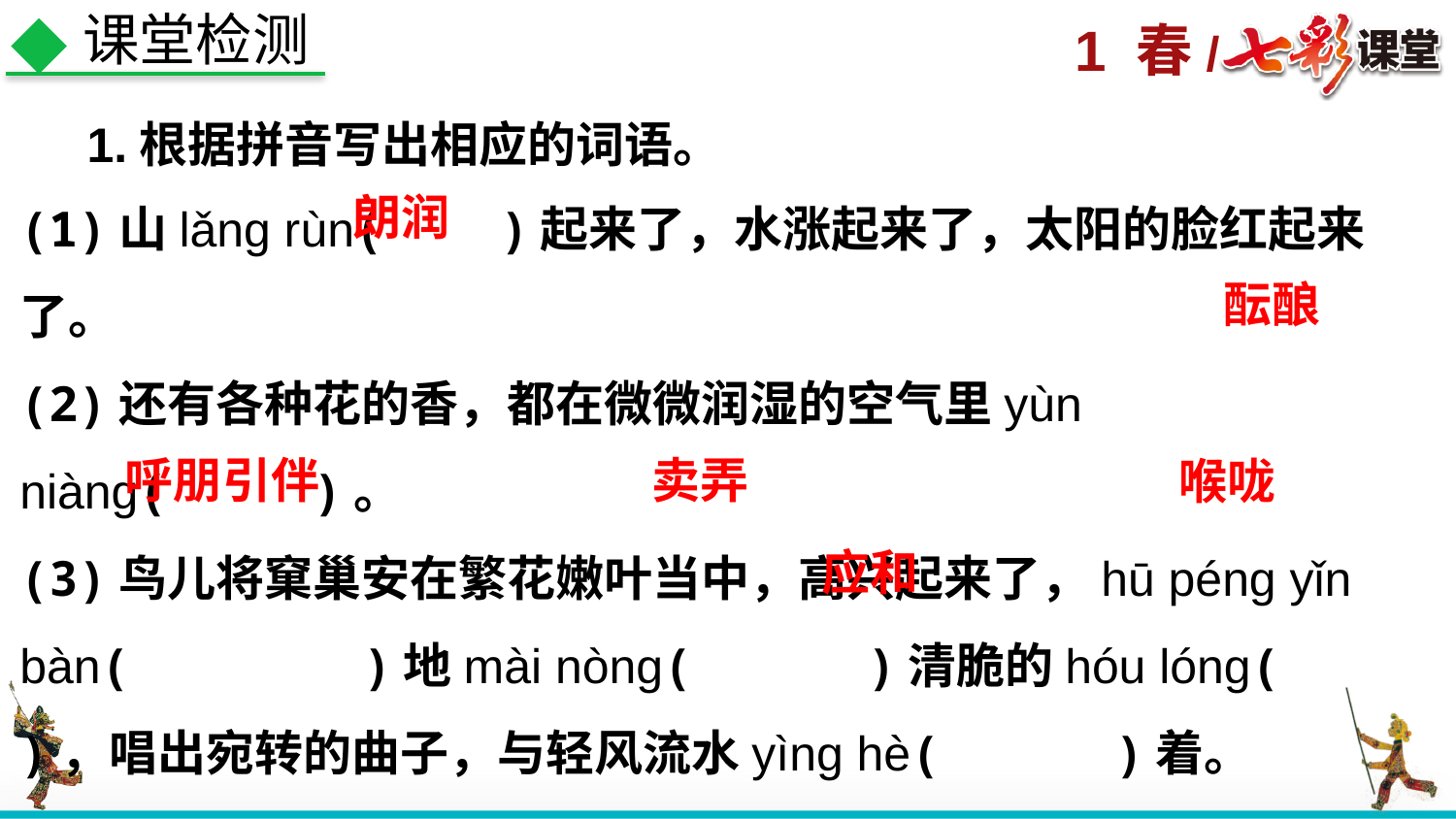

课堂检测

1.根据拼音写出相应的词语。
(1)山lǎng rùn(    )起来了，水涨起来了，太阳的脸红起来了。
(2)还有各种花的香，都在微微润湿的空气里yùn niàng(     )。
(3)鸟儿将窠巢安在繁花嫩叶当中，高兴起来了，hū péng yǐn bàn(        )地mài nòng(      )清脆的hóu lóng(      )，唱出宛转的曲子，与轻风流水yìng hè(      )着。
朗润
酝酿
呼朋引伴
卖弄
喉咙
应和